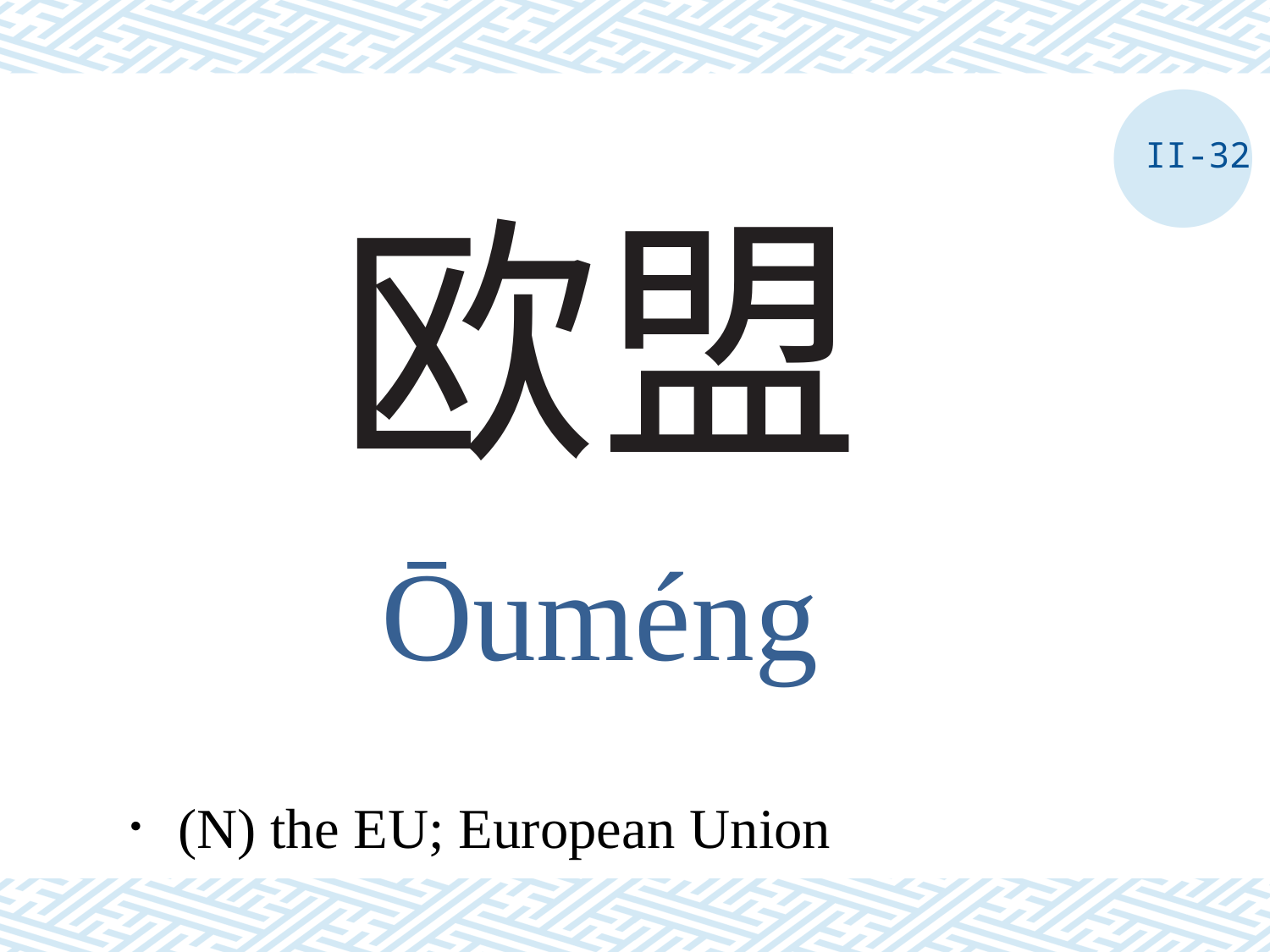

II-32

# 欧盟
ōuméng
．(N) the EU; European Union